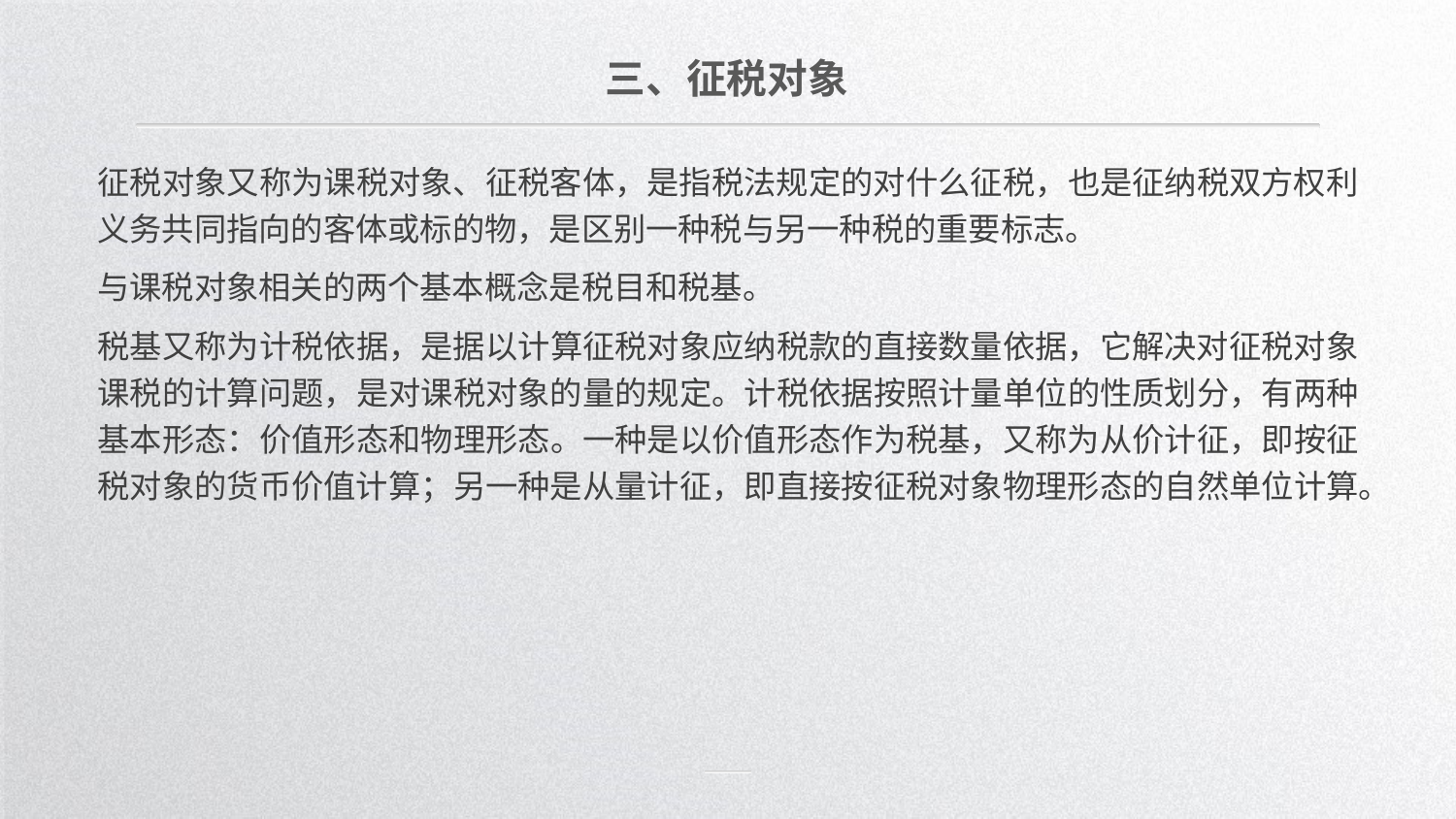

三、征税对象
征税对象又称为课税对象、征税客体，是指税法规定的对什么征税，也是征纳税双方权利义务共同指向的客体或标的物，是区别一种税与另一种税的重要标志。
与课税对象相关的两个基本概念是税目和税基。
税基又称为计税依据，是据以计算征税对象应纳税款的直接数量依据，它解决对征税对象课税的计算问题，是对课税对象的量的规定。计税依据按照计量单位的性质划分，有两种基本形态：价值形态和物理形态。一种是以价值形态作为税基，又称为从价计征，即按征税对象的货币价值计算；另一种是从量计征，即直接按征税对象物理形态的自然单位计算。